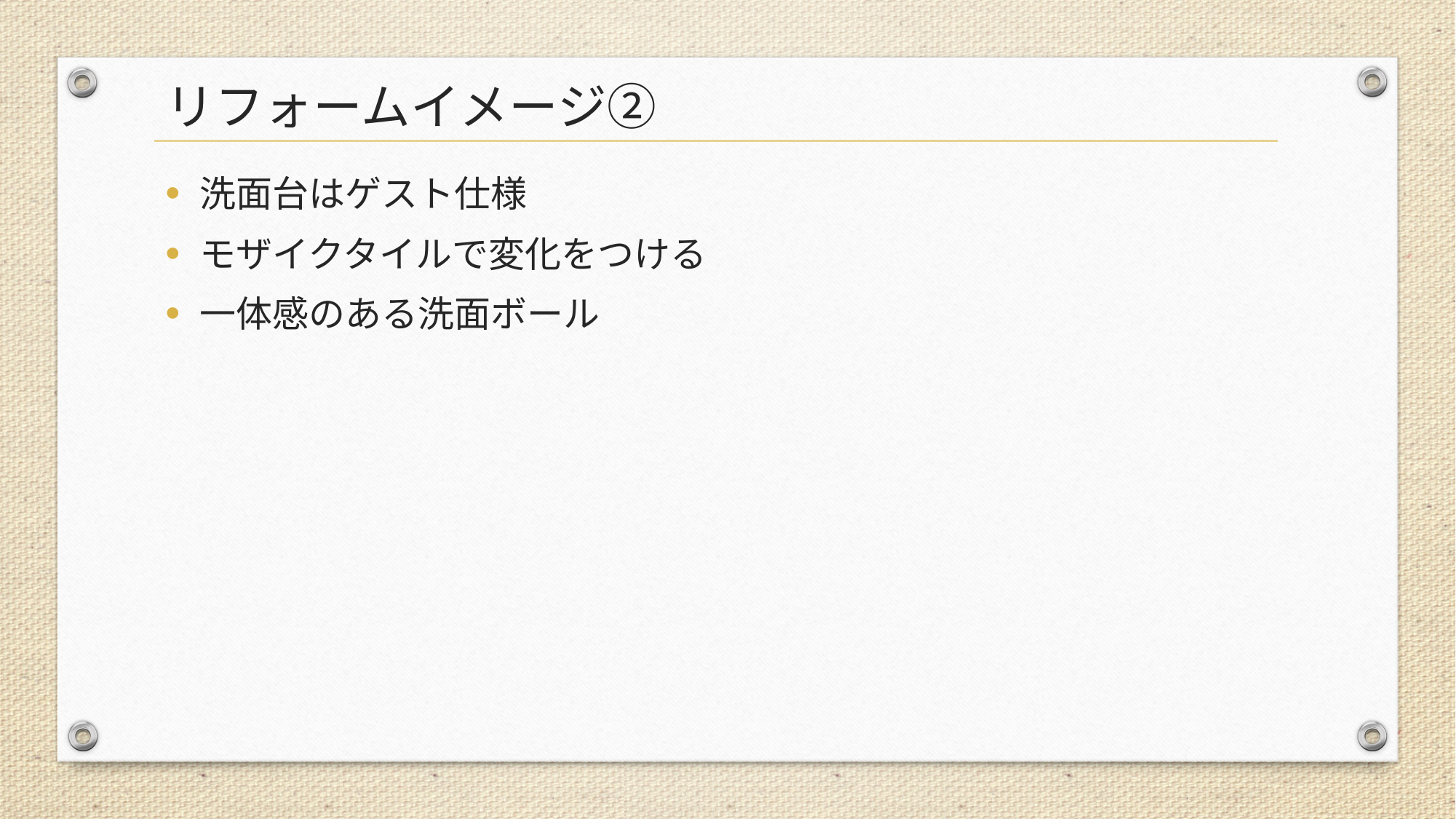

# リフォームイメージ②
洗面台はゲスト仕様
モザイクタイルで変化をつける
一体感のある洗面ボール